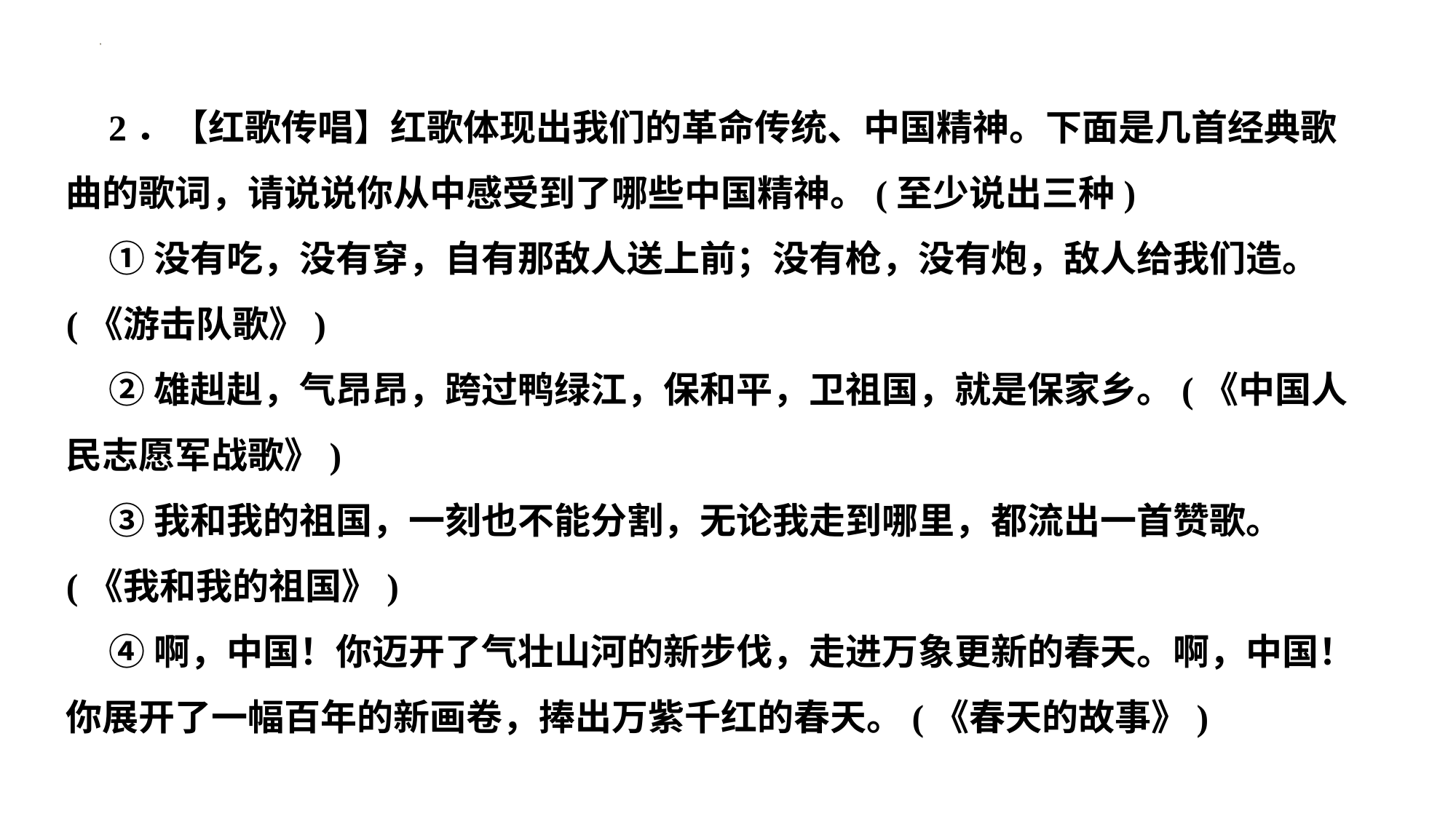

2．【红歌传唱】红歌体现出我们的革命传统、中国精神。下面是几首经典歌曲的歌词，请说说你从中感受到了哪些中国精神。(至少说出三种)
①没有吃，没有穿，自有那敌人送上前；没有枪，没有炮，敌人给我们造。(《游击队歌》)
②雄赳赳，气昂昂，跨过鸭绿江，保和平，卫祖国，就是保家乡。(《中国人民志愿军战歌》)
③我和我的祖国，一刻也不能分割，无论我走到哪里，都流出一首赞歌。(《我和我的祖国》)
④啊，中国！你迈开了气壮山河的新步伐，走进万象更新的春天。啊，中国！你展开了一幅百年的新画卷，捧出万紫千红的春天。(《春天的故事》)